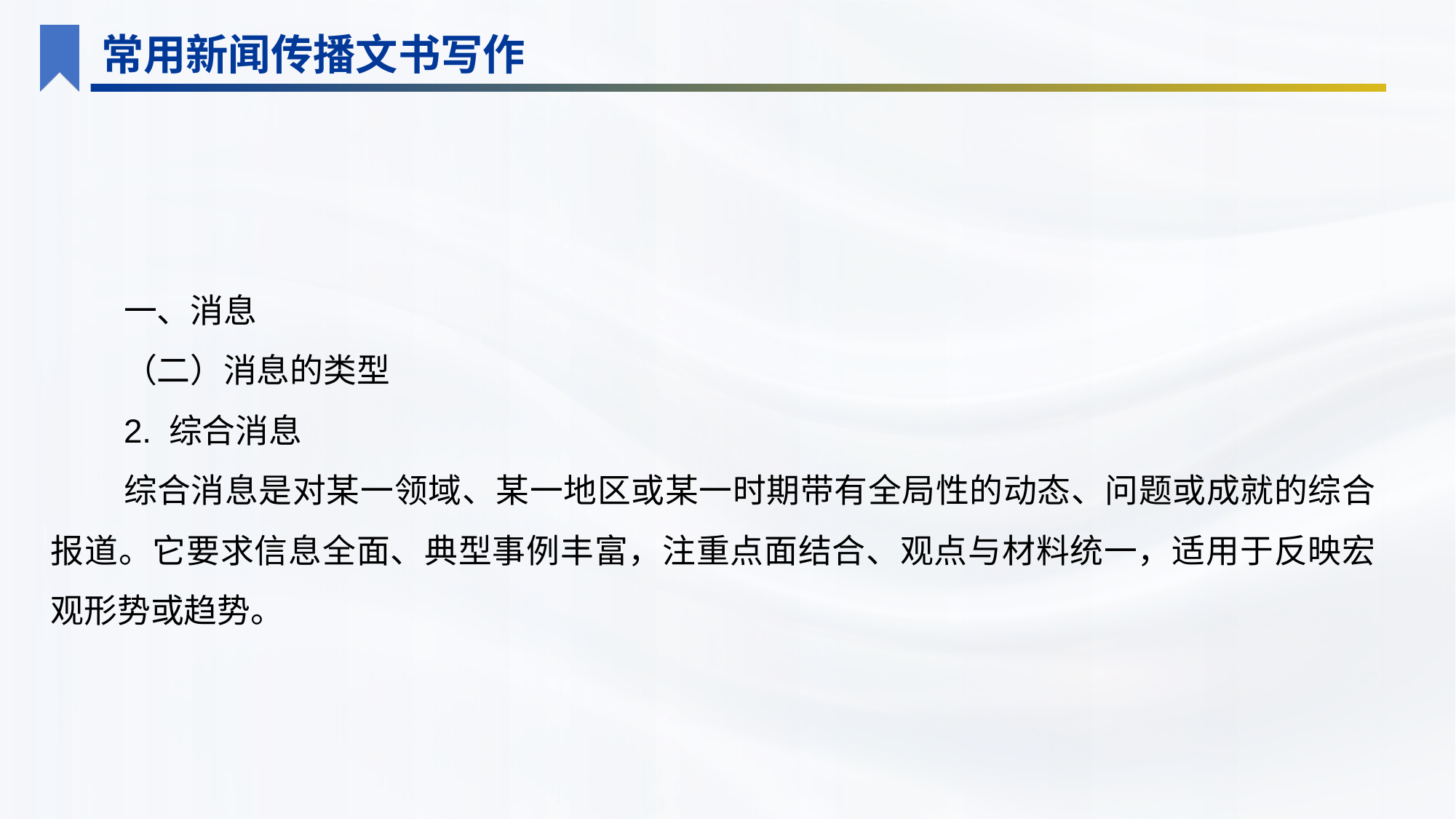

常用新闻传播文书写作
一、消息
（二）消息的类型
2. 综合消息
综合消息是对某一领域、某一地区或某一时期带有全局性的动态、问题或成就的综合报道。它要求信息全面、典型事例丰富，注重点面结合、观点与材料统一，适用于反映宏观形势或趋势。